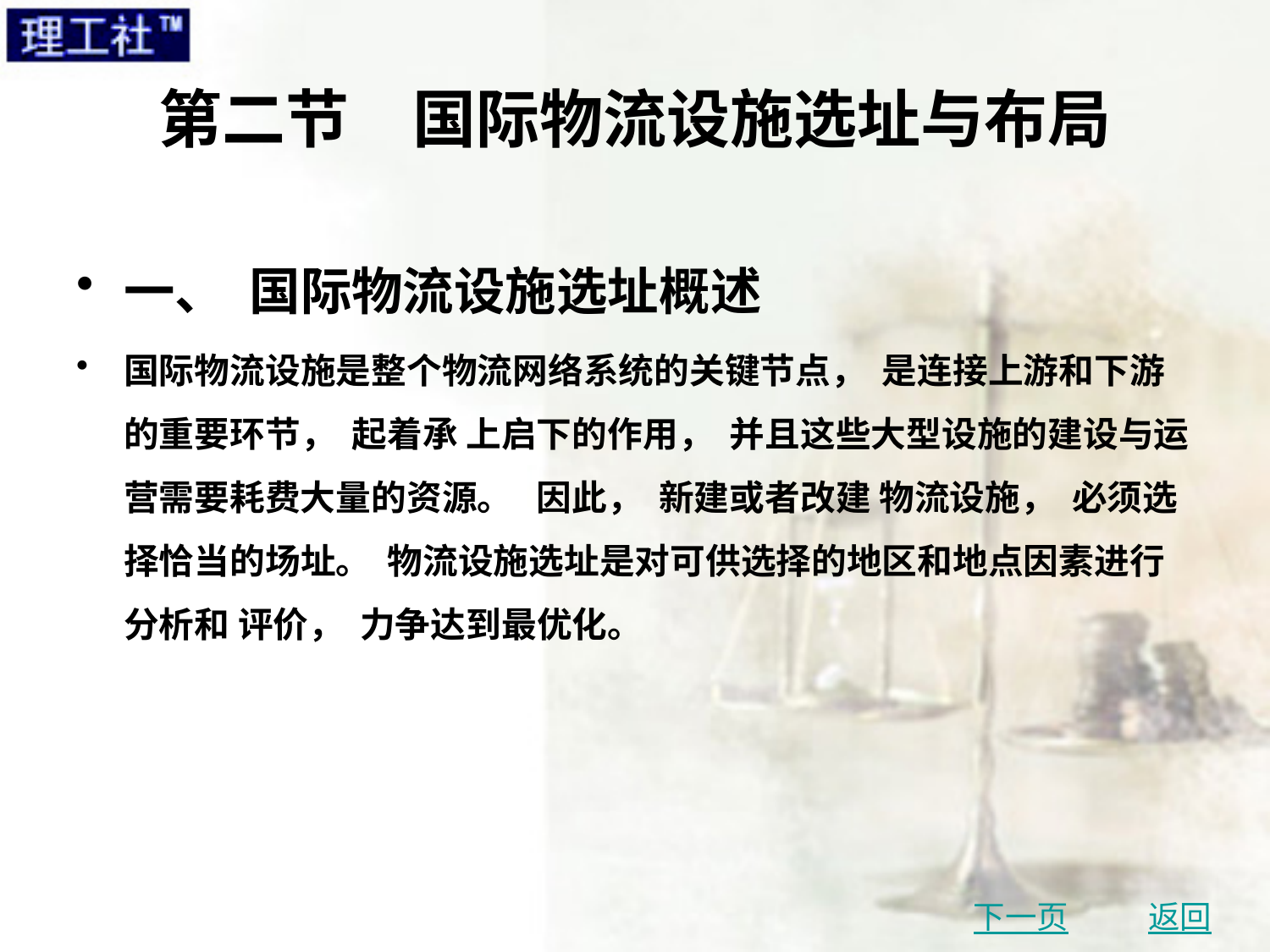

# 第二节　国际物流设施选址与布局
一、  国际物流设施选址概述
国际物流设施是整个物流网络系统的关键节点，  是连接上游和下游的重要环节，  起着承 上启下的作用，  并且这些大型设施的建设与运营需要耗费大量的资源。   因此，  新建或者改建 物流设施，  必须选择恰当的场址。  物流设施选址是对可供选择的地区和地点因素进行分析和 评价，  力争达到最优化。

下一页
返回